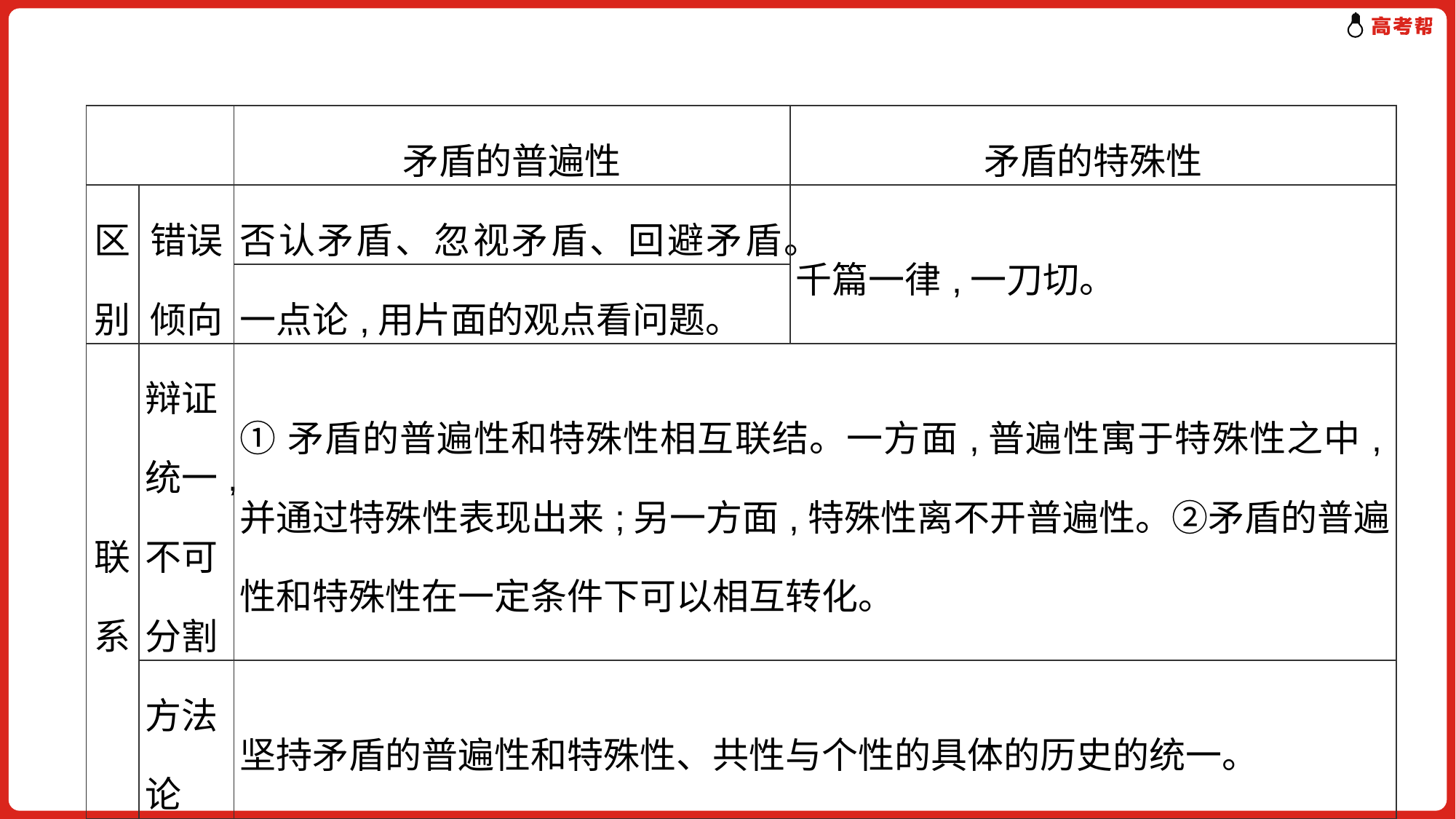

|  |  | 矛盾的普遍性 | 矛盾的特殊性 |
| --- | --- | --- | --- |
| 区别 | 错误倾向 | 否认矛盾、忽视矛盾、回避矛盾。 | 千篇一律,一刀切。 |
|  |  | 一点论,用片面的观点看问题。 |  |
| 联系 | 辩证统一,不可分割 | ①矛盾的普遍性和特殊性相互联结。一方面,普遍性寓于特殊性之中,并通过特殊性表现出来;另一方面,特殊性离不开普遍性。②矛盾的普遍性和特殊性在一定条件下可以相互转化。 |  |
|  | 方法论 | 坚持矛盾的普遍性和特殊性、共性与个性的具体的历史的统一。 |  |